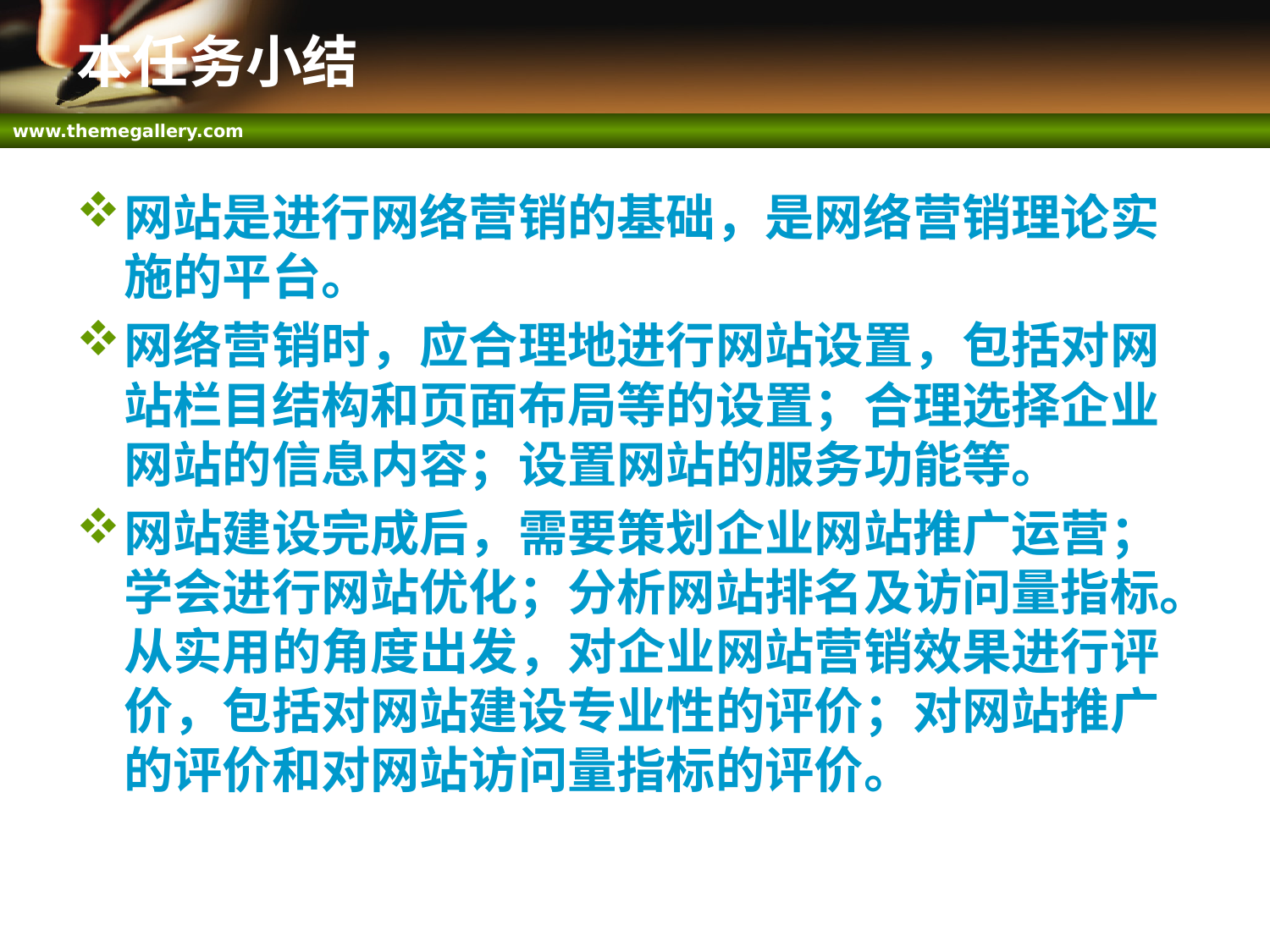

# 本任务小结
网站是进行网络营销的基础，是网络营销理论实施的平台。
网络营销时，应合理地进行网站设置，包括对网站栏目结构和页面布局等的设置；合理选择企业网站的信息内容；设置网站的服务功能等。
网站建设完成后，需要策划企业网站推广运营；学会进行网站优化；分析网站排名及访问量指标。从实用的角度出发，对企业网站营销效果进行评价，包括对网站建设专业性的评价；对网站推广的评价和对网站访问量指标的评价。